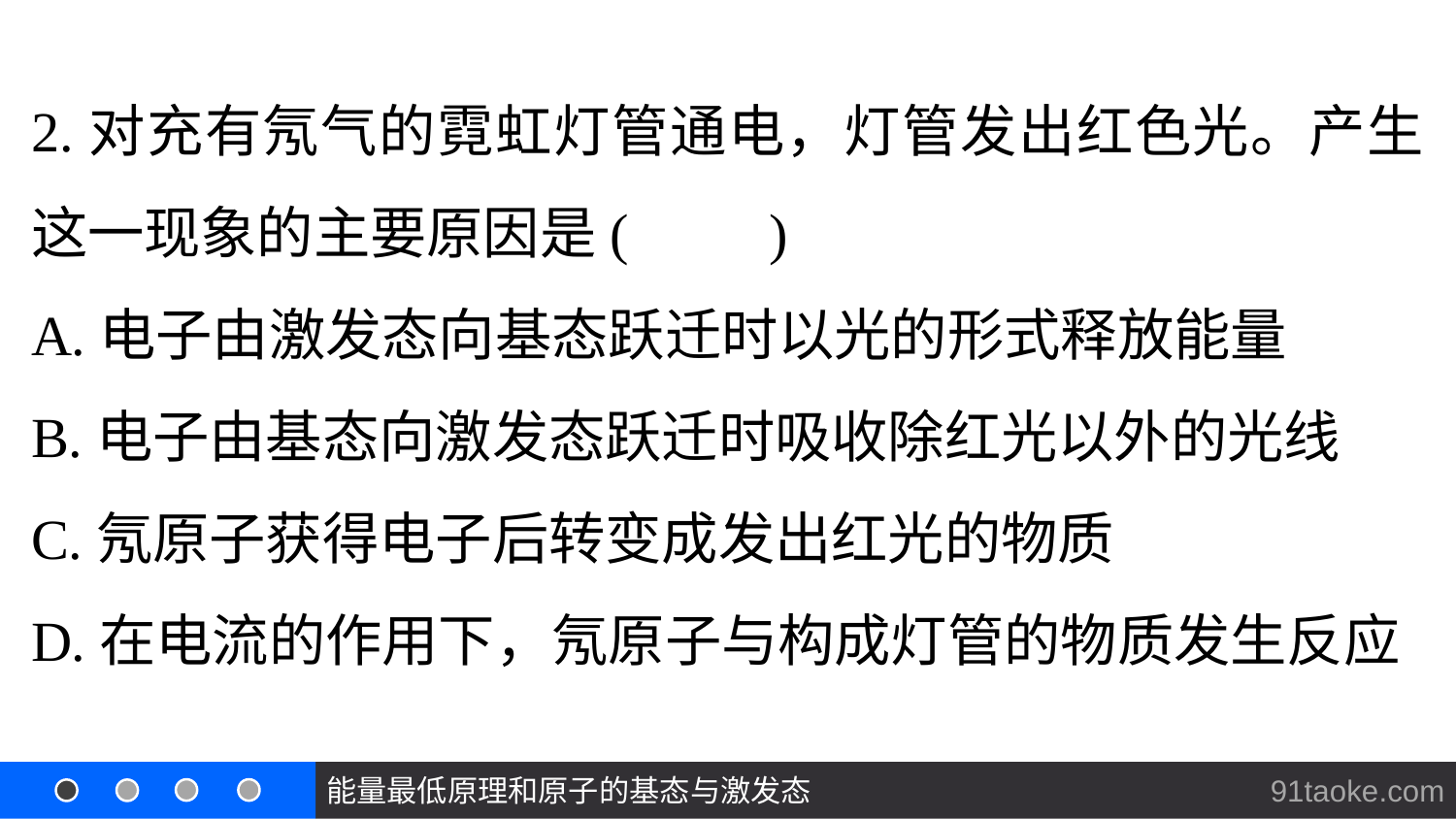

2.对充有氖气的霓虹灯管通电，灯管发出红色光。产生这一现象的主要原因是(　　)
A.电子由激发态向基态跃迁时以光的形式释放能量
B.电子由基态向激发态跃迁时吸收除红光以外的光线
C.氖原子获得电子后转变成发出红光的物质
D.在电流的作用下，氖原子与构成灯管的物质发生反应